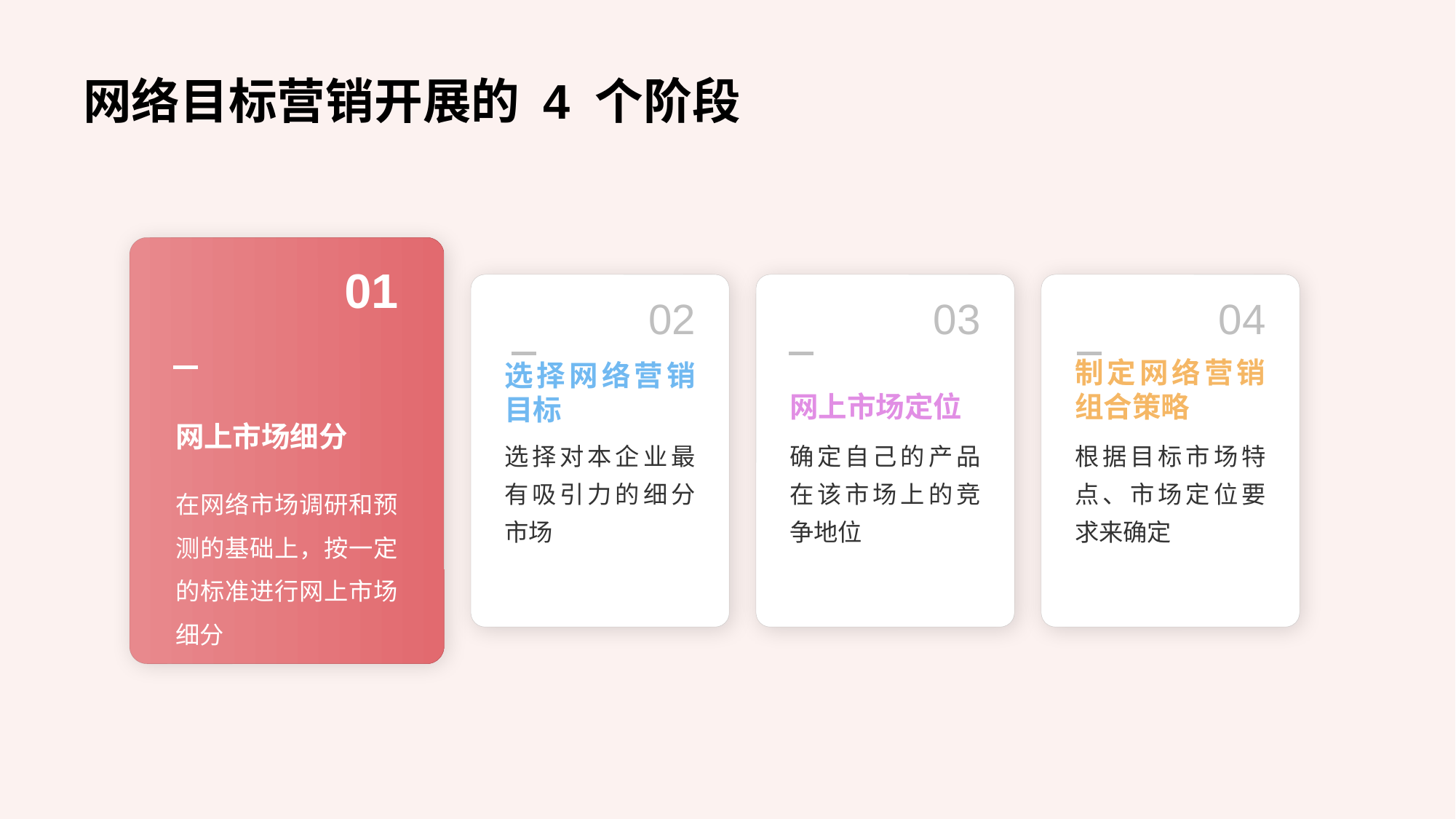

网络目标营销开展的 4 个阶段

01

02
03
04
网上市场细分
选择网络营销目标
网上市场定位
制定网络营销组合策略
选择对本企业最有吸引力的细分市场
确定自己的产品在该市场上的竞争地位
根据目标市场特点、市场定位要求来确定
在网络市场调研和预测的基础上，按一定的标准进行网上市场细分